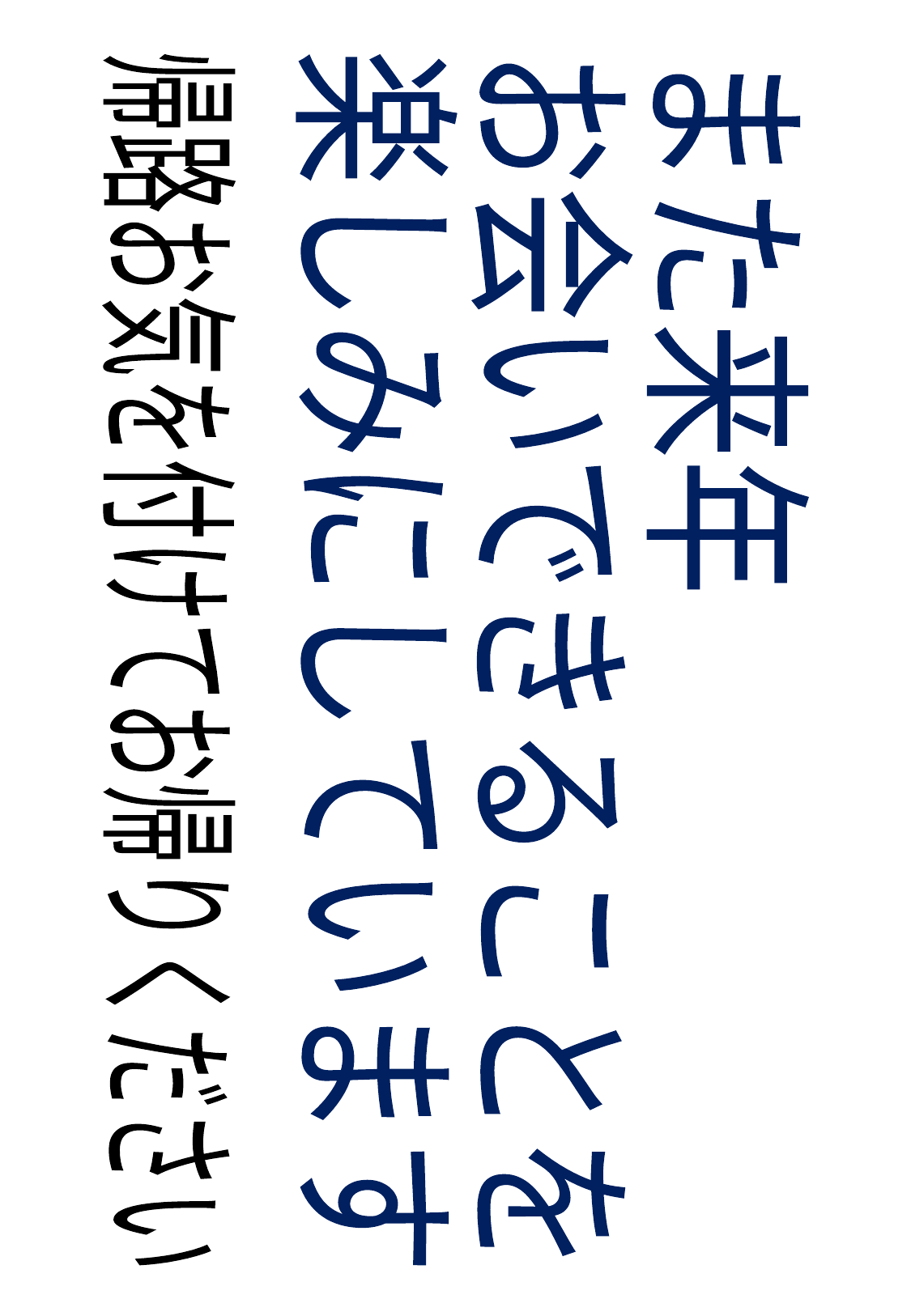

また来年
お会いできることを
楽しみにしています
帰路お気を付けてお帰りください